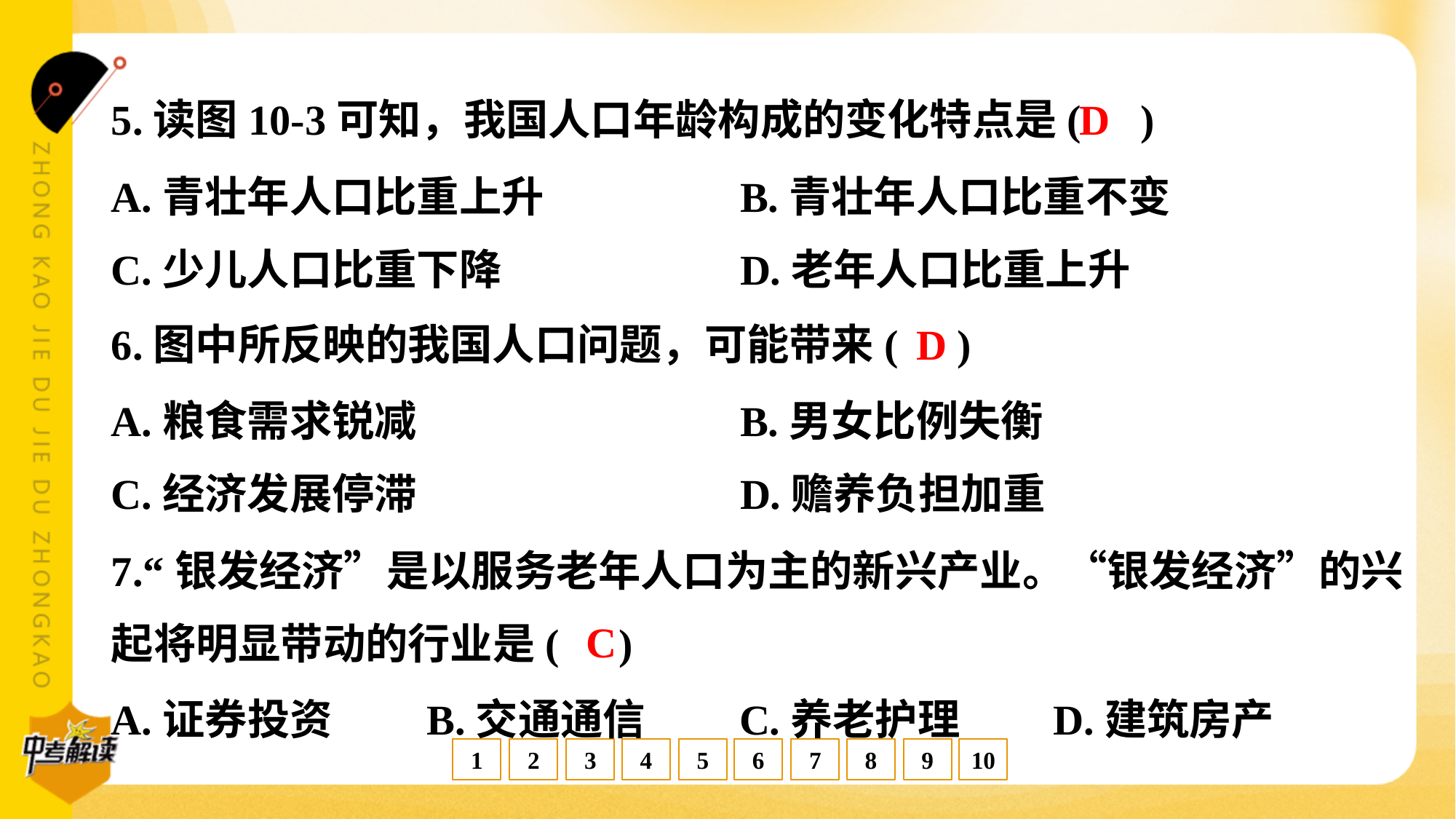

D
5.读图10-3可知，我国人口年龄构成的变化特点是(     )
A.青壮年人口比重上升	B.青壮年人口比重不变
C.少儿人口比重下降	D.老年人口比重上升
D
6.图中所反映的我国人口问题，可能带来(     )
A.粮食需求锐减	B.男女比例失衡
C.经济发展停滞	D.赡养负担加重
7.“银发经济”是以服务老年人口为主的新兴产业。“银发经济”的兴
起将明显带动的行业是(     )
C
A.证券投资	B.交通通信	C.养老护理	D.建筑房产